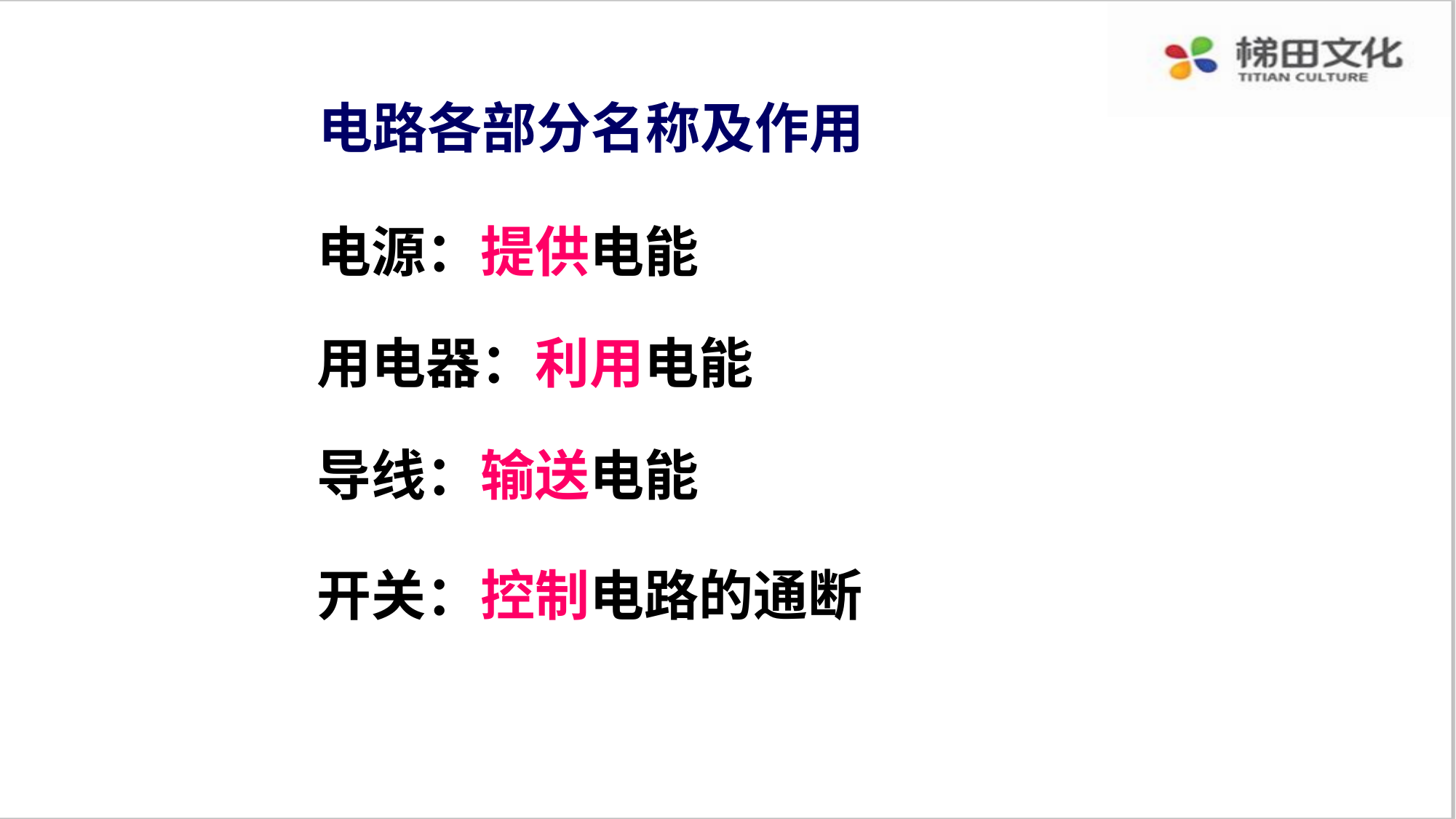

电路各部分名称及作用
电源：提供电能
用电器：利用电能
导线：输送电能
开关：控制电路的通断